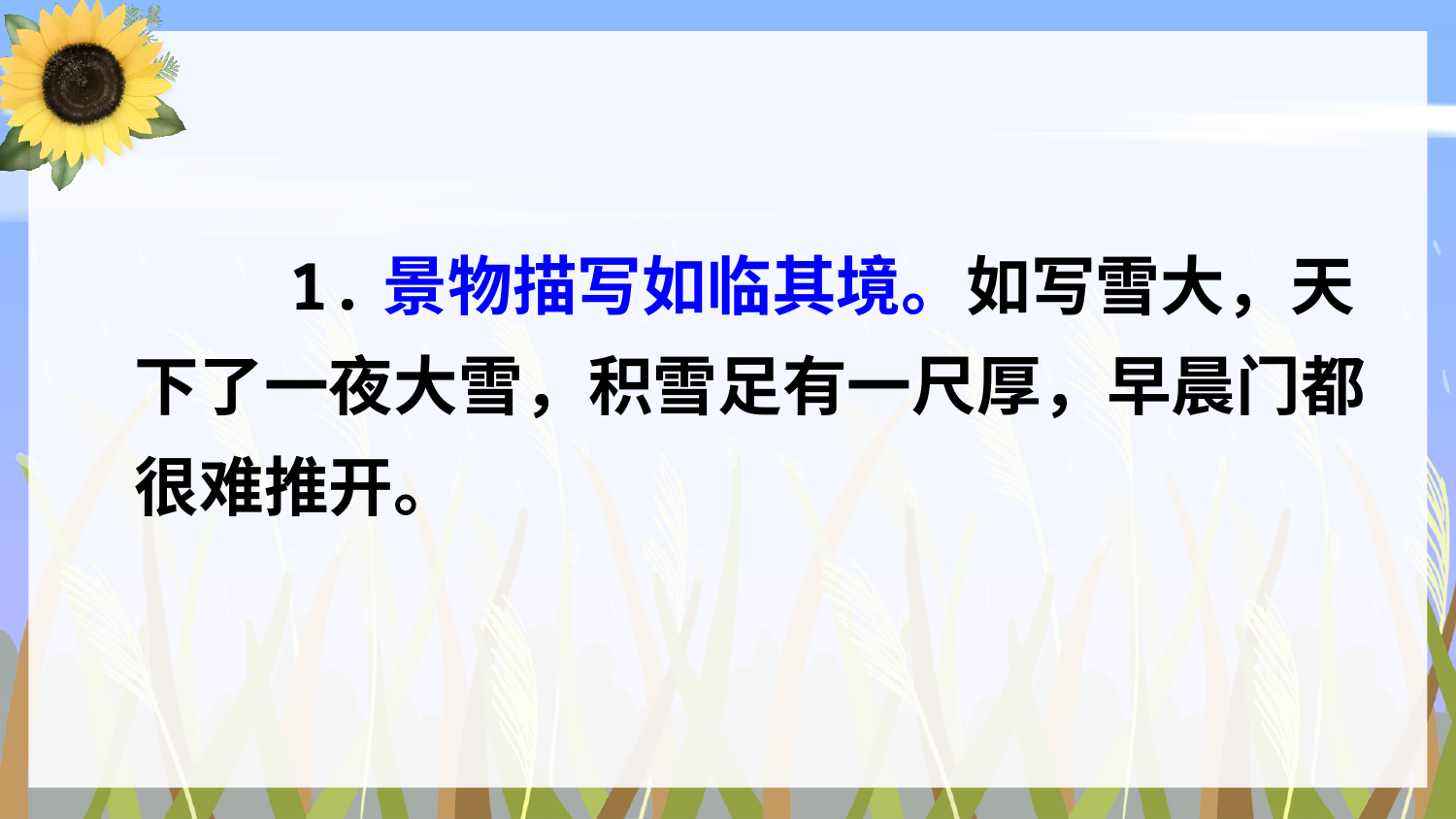

1.景物描写如临其境。如写雪大，天下了一夜大雪，积雪足有一尺厚，早晨门都很难推开。